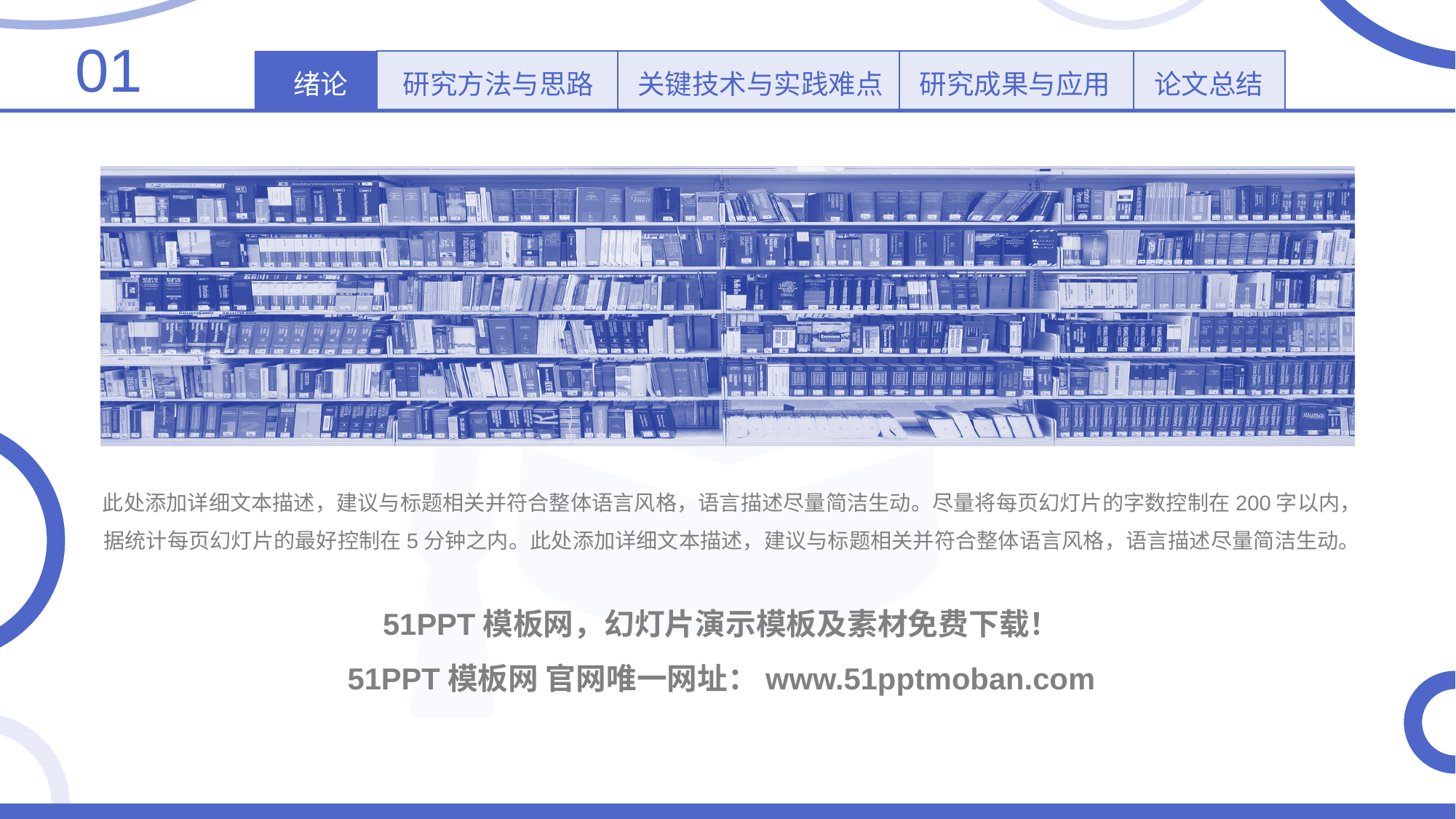

01

绪论
研究方法与思路
关键技术与实践难点
研究成果与应用
论文总结

此处添加详细文本描述，建议与标题相关并符合整体语言风格，语言描述尽量简洁生动。尽量将每页幻灯片的字数控制在200字以内，据统计每页幻灯片的最好控制在5分钟之内。此处添加详细文本描述，建议与标题相关并符合整体语言风格，语言描述尽量简洁生动。
51PPT模板网，幻灯片演示模板及素材免费下载！
51PPT模板网 官网唯一网址：www.51pptmoban.com